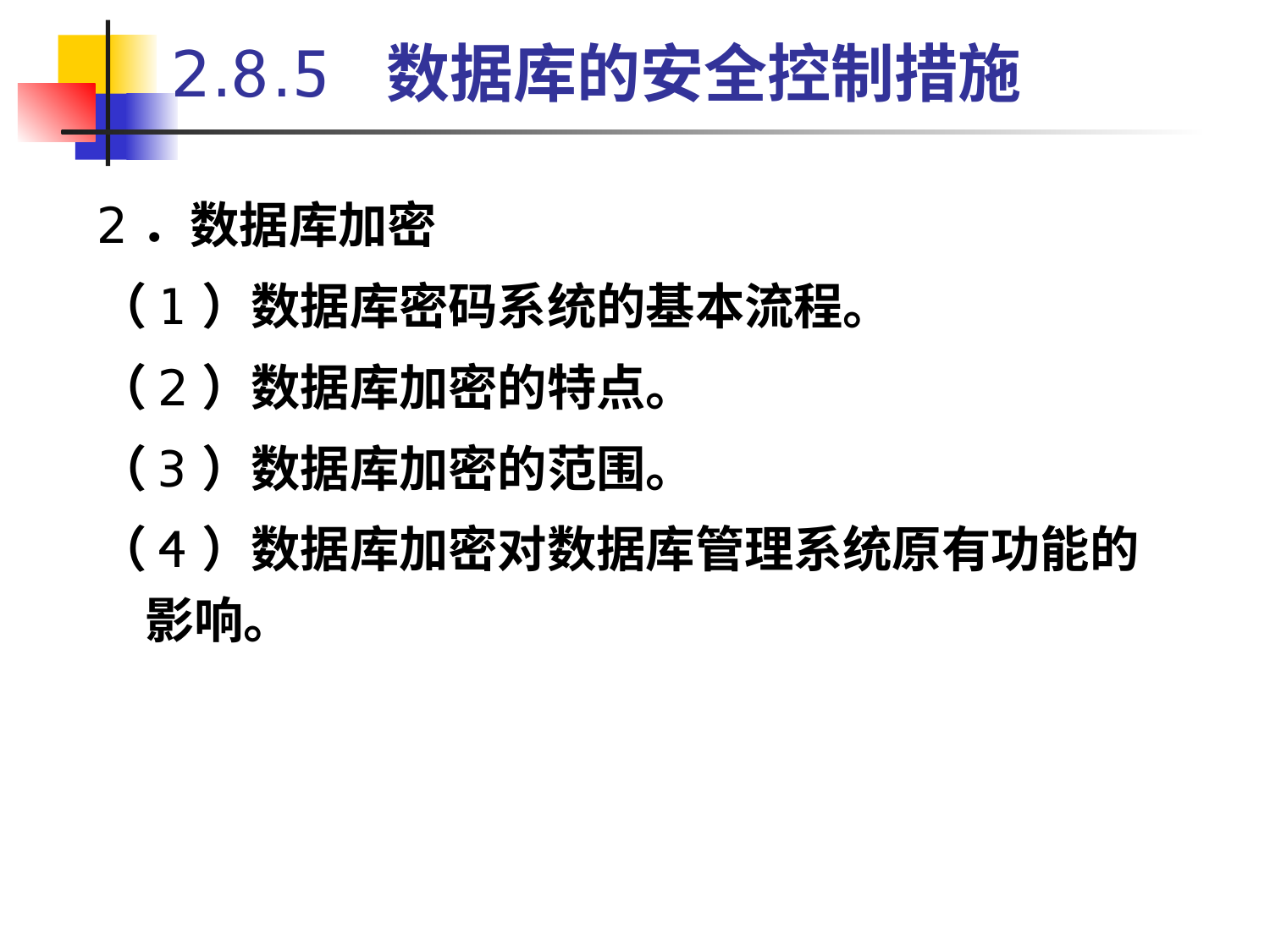

# 2.8.5  数据库的安全控制措施
2．数据库加密
（1）数据库密码系统的基本流程。
（2）数据库加密的特点。
（3）数据库加密的范围。
（4）数据库加密对数据库管理系统原有功能的影响。